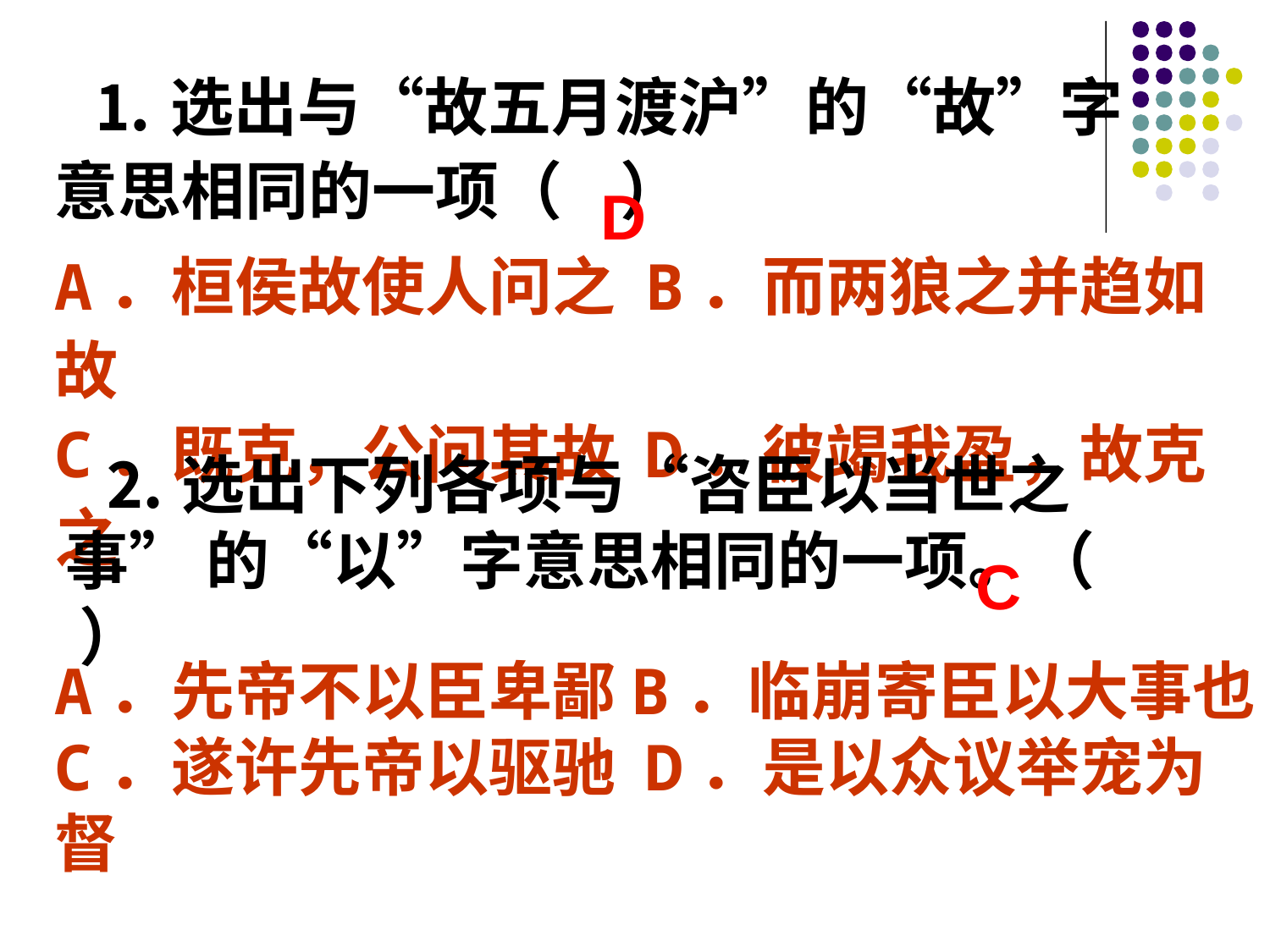

⒈选出与“故五月渡沪”的“故”字意思相同的一项（    ）

D
A．桓侯故使人问之 B．而两狼之并趋如故
C．既克，公问其故 D．彼竭我盈，故克之
⒉选出下列各项与“咨臣以当世之事” 的“以”字意思相同的一项。（  ）
C
A．先帝不以臣卑鄙B．临崩寄臣以大事也
C．遂许先帝以驱驰 D．是以众议举宠为督